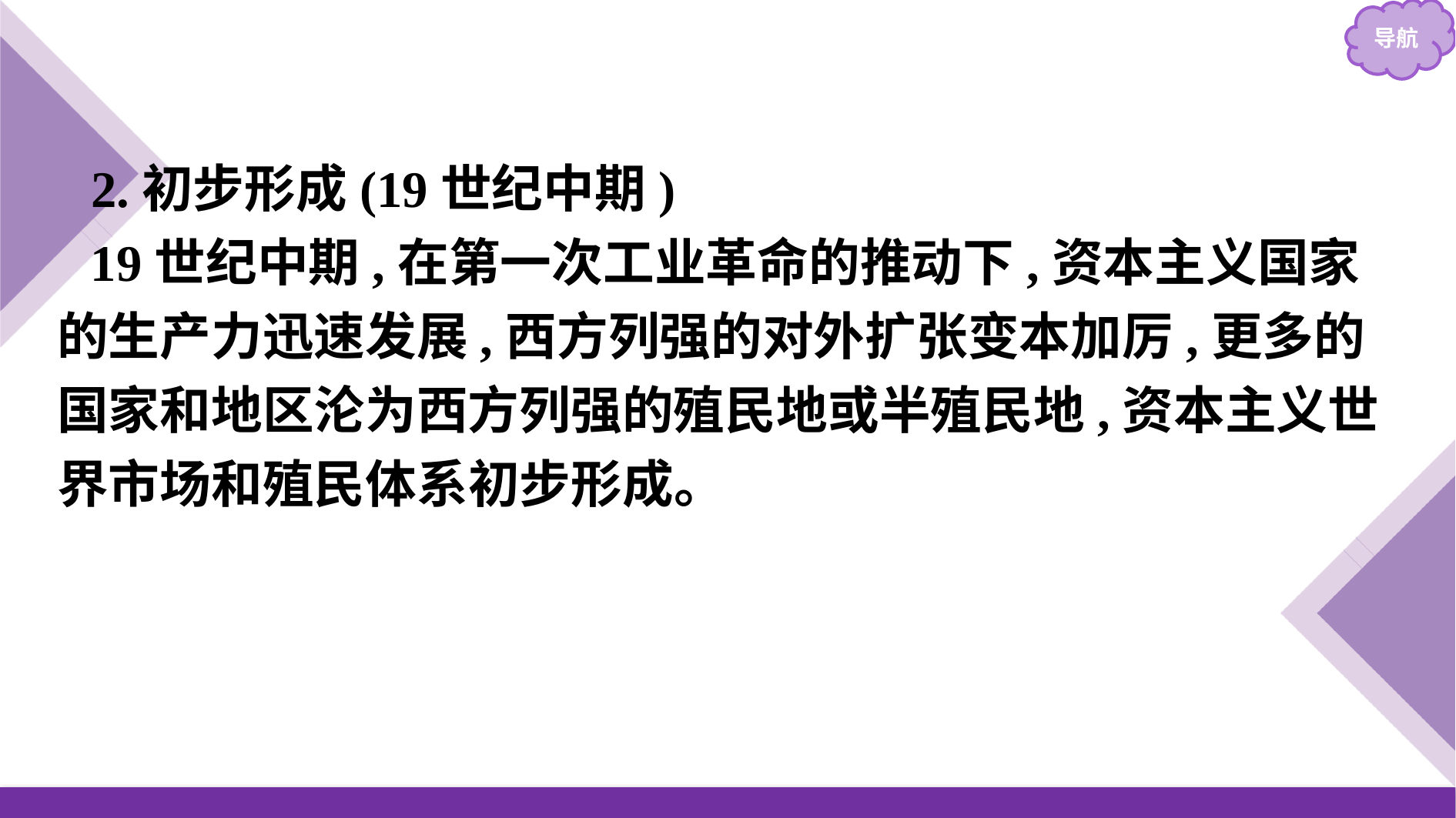

2.初步形成(19世纪中期)
19世纪中期,在第一次工业革命的推动下,资本主义国家的生产力迅速发展,西方列强的对外扩张变本加厉,更多的国家和地区沦为西方列强的殖民地或半殖民地,资本主义世界市场和殖民体系初步形成。